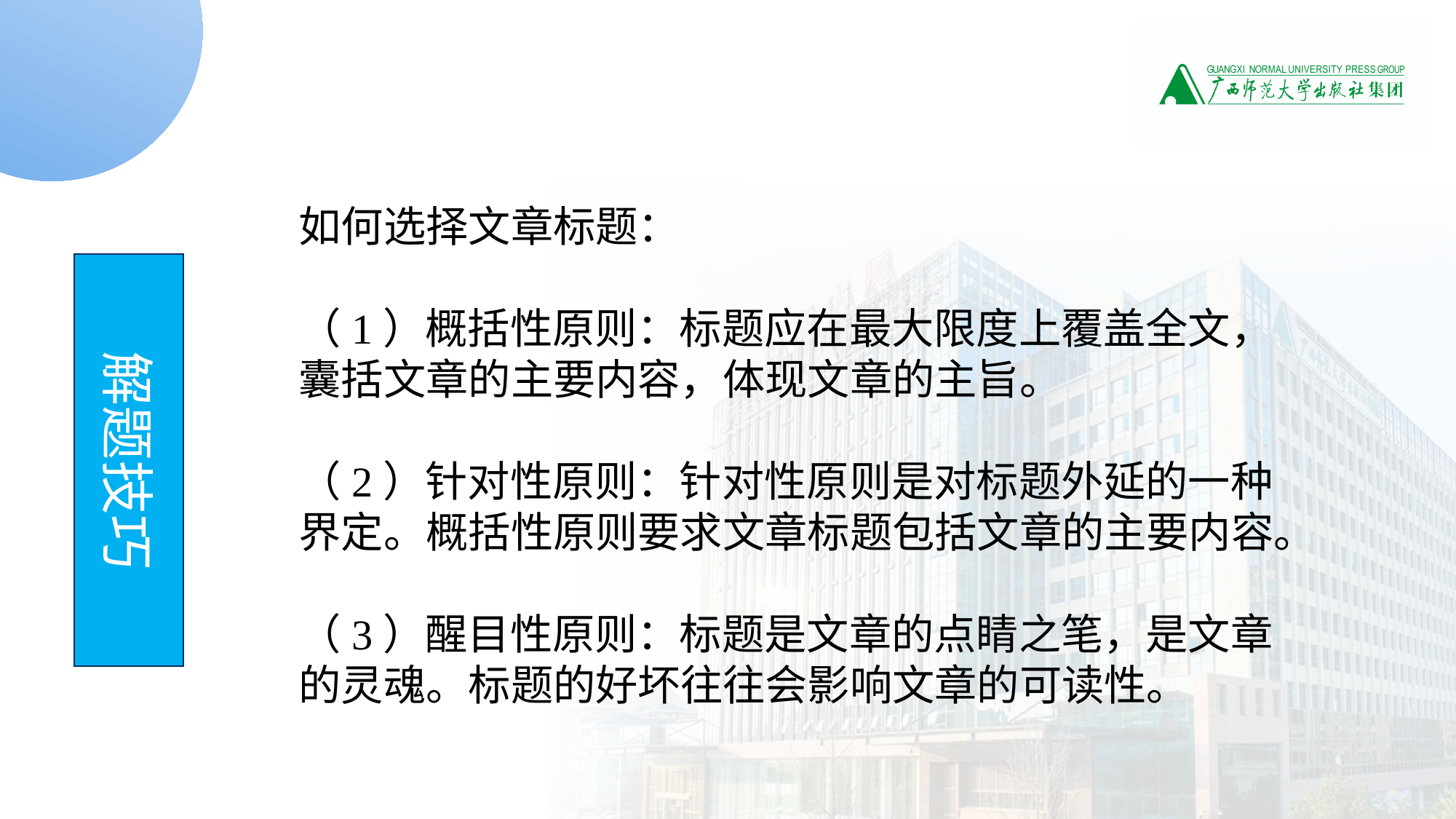

如何选择文章标题：

（1）概括性原则：标题应在最大限度上覆盖全文，囊括文章的主要内容，体现文章的主旨。

（2）针对性原则：针对性原则是对标题外延的一种界定。概括性原则要求文章标题包括文章的主要内容。

（3）醒目性原则：标题是文章的点睛之笔，是文章的灵魂。标题的好坏往往会影响文章的可读性。
解题技巧